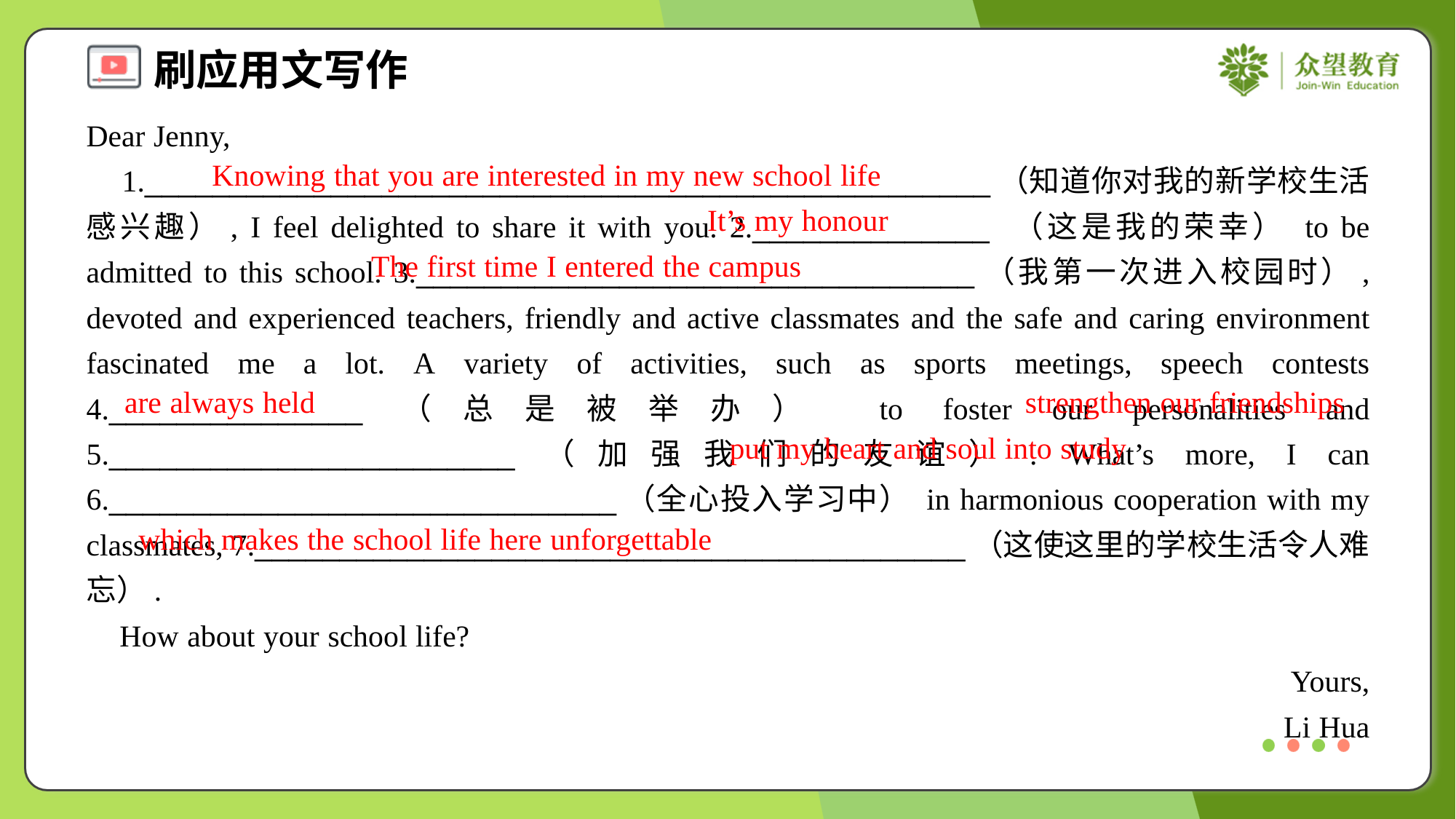

Dear Jenny,
    1.__________________________________________________（知道你对我的新学校生活感兴趣）, I feel delighted to share it with you. 2.______________ （这是我的荣幸） to be admitted to this school. 3._________________________________（我第一次进入校园时）, devoted and experienced teachers, friendly and active classmates and the safe and caring environment fascinated me a lot. A variety of activities, such as sports meetings, speech contests 4._______________（总是被举办） to foster our personalities and 5.________________________（加强我们的友谊）. What’s more, I can 6.______________________________（全心投入学习中） in harmonious cooperation with my classmates, 7.__________________________________________（这使这里的学校生活令人难忘）.
    How about your school life?
Yours,
Li Hua
Knowing that you are interested in my new school life
It’s my honour
The first time I entered the campus
are always held
strengthen our friendships
put my heart and soul into study
which makes the school life here unforgettable